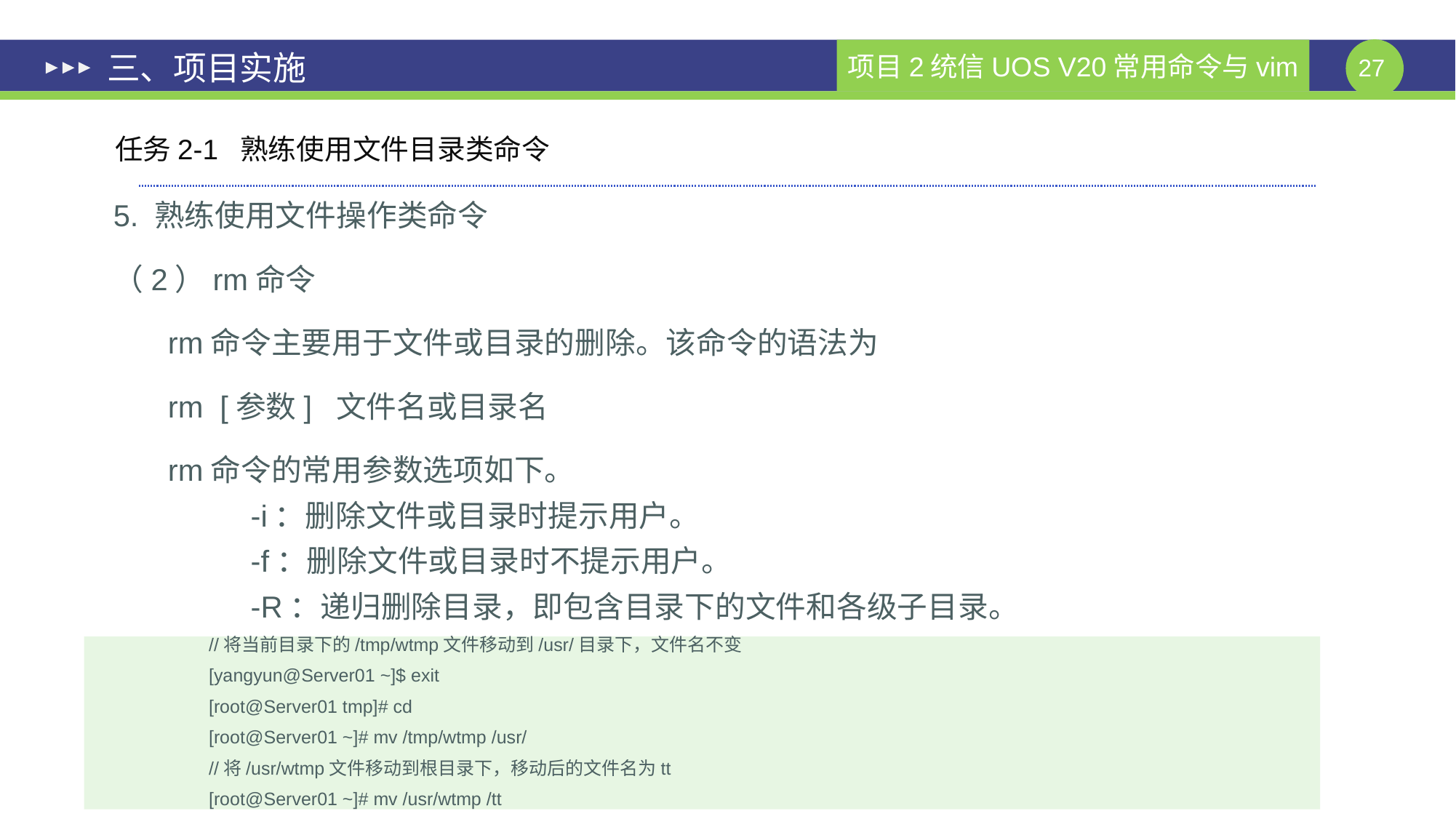

# 三、项目实施
任务2-1  熟练使用文件目录类命令
5. 熟练使用文件操作类命令
（2）rm命令
rm命令主要用于文件或目录的删除。该命令的语法为
rm  [参数]  文件名或目录名
rm命令的常用参数选项如下。
     -i：删除文件或目录时提示用户。
     -f：删除文件或目录时不提示用户。
     -R：递归删除目录，即包含目录下的文件和各级子目录。
//将当前目录下的/tmp/wtmp文件移动到/usr/目录下，文件名不变
[yangyun@Server01 ~]$ exit
[root@Server01 tmp]# cd
[root@Server01 ~]# mv /tmp/wtmp /usr/
//将/usr/wtmp文件移动到根目录下，移动后的文件名为tt
[root@Server01 ~]# mv /usr/wtmp /tt